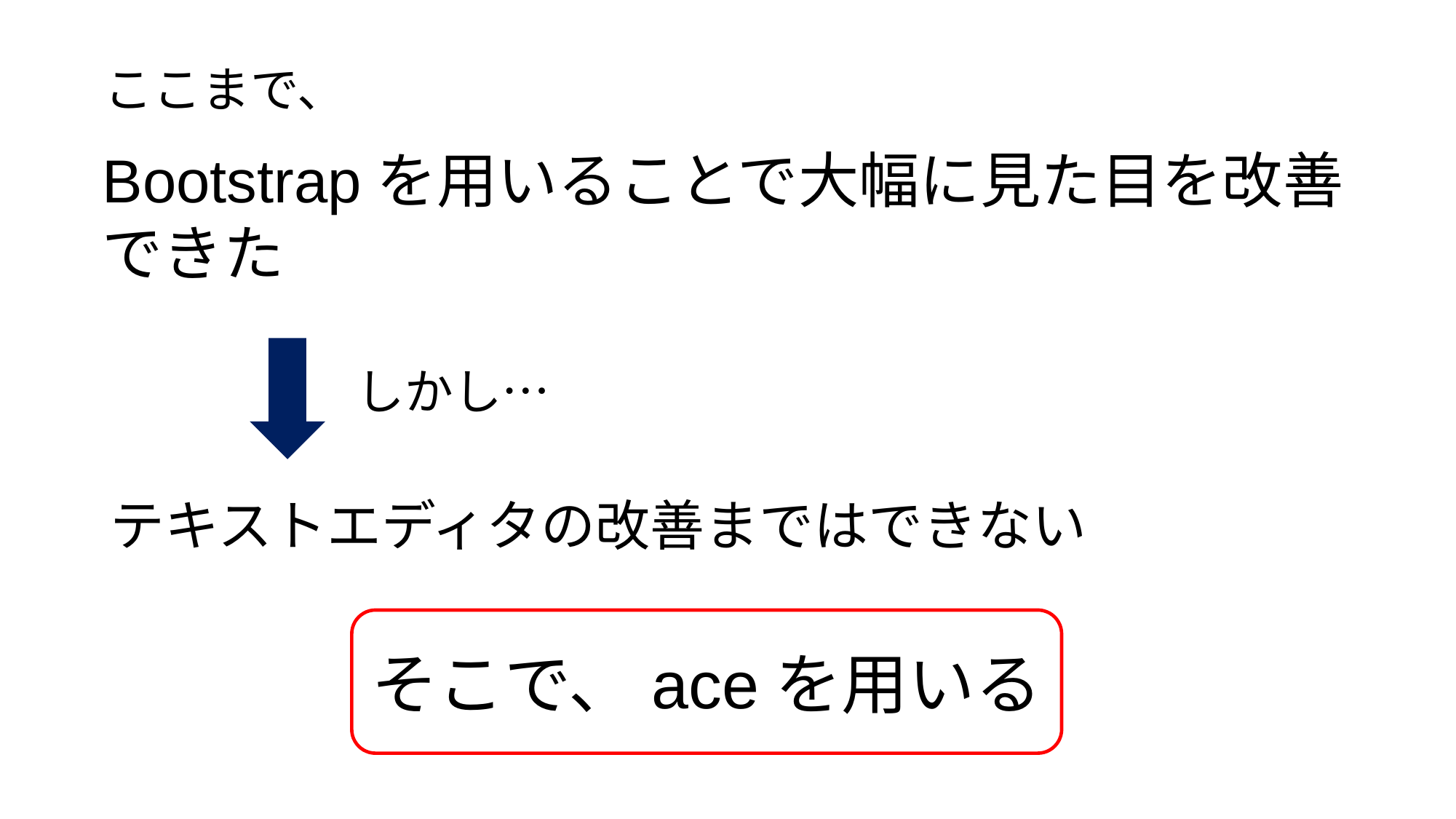

ここまで、
Bootstrapを用いることで大幅に見た目を改善できた

しかし…
テキストエディタの改善まではできない

そこで、aceを用いる